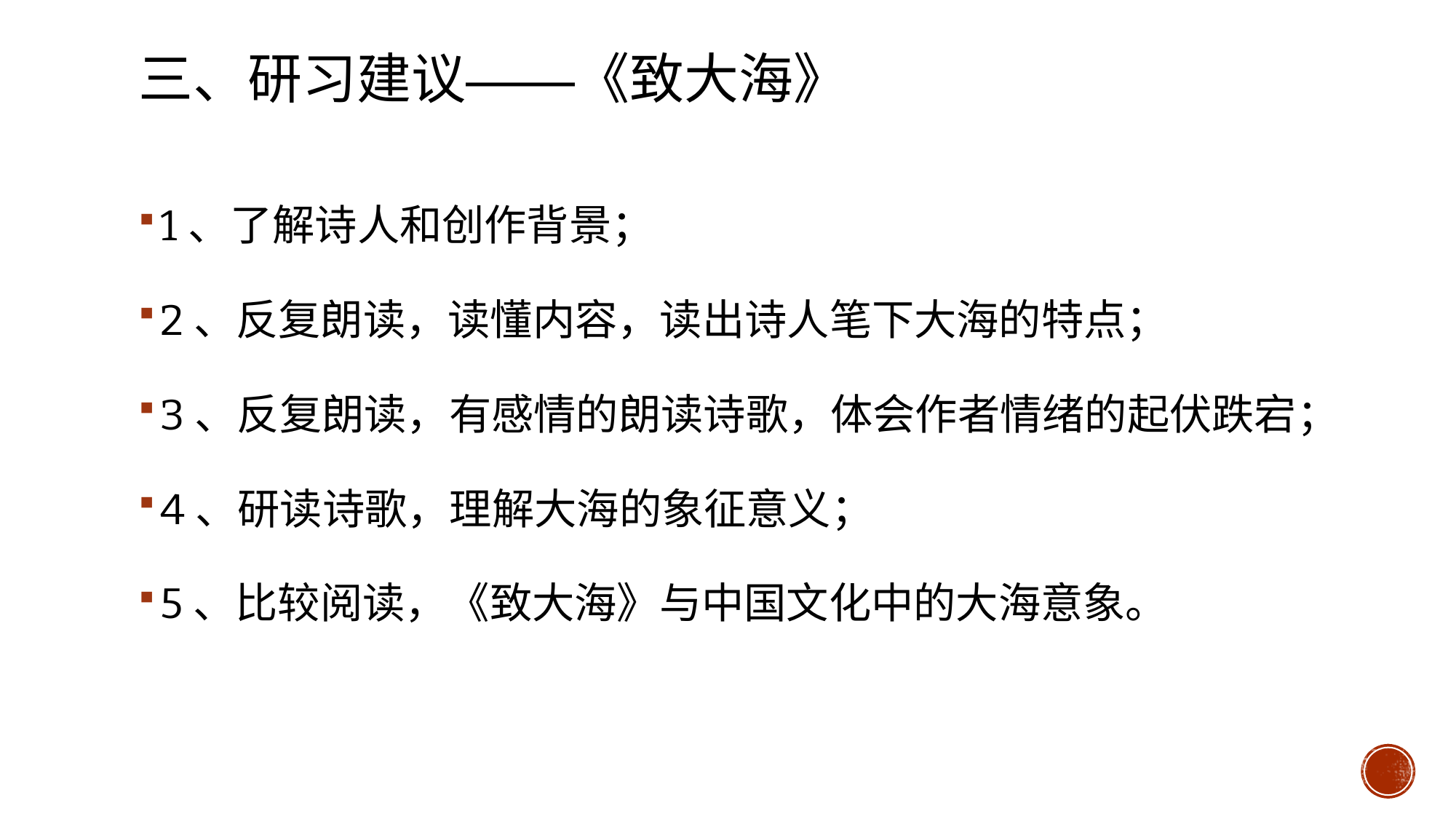

# 三、研习建议——《致大海》
1、了解诗人和创作背景；
2、反复朗读，读懂内容，读出诗人笔下大海的特点；
3、反复朗读，有感情的朗读诗歌，体会作者情绪的起伏跌宕；
4、研读诗歌，理解大海的象征意义；
5、比较阅读，《致大海》与中国文化中的大海意象。